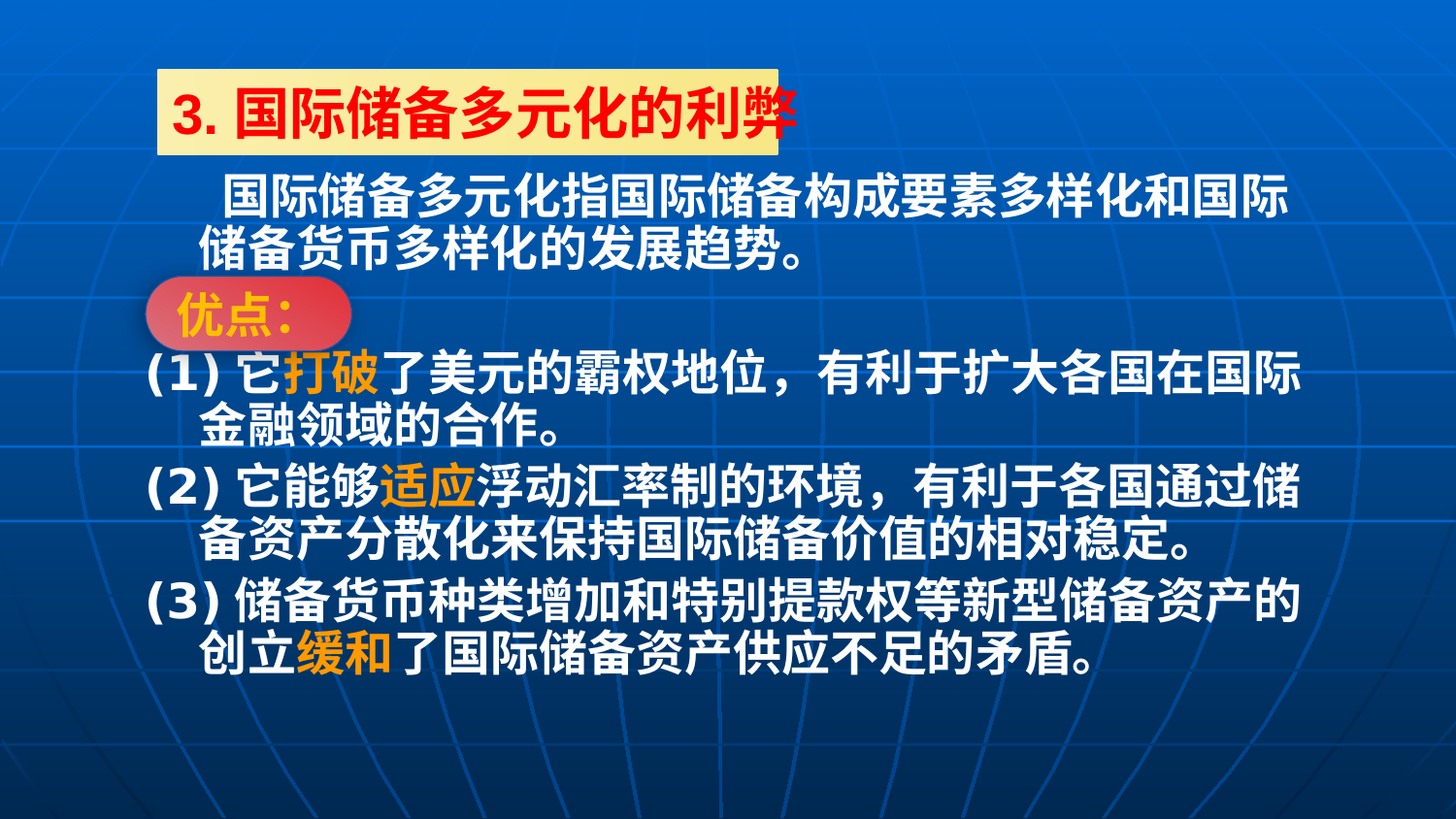

国际储备多元化指国际储备构成要素多样化和国际储备货币多样化的发展趋势。

(1)它打破了美元的霸权地位，有利于扩大各国在国际金融领域的合作。
(2)它能够适应浮动汇率制的环境，有利于各国通过储备资产分散化来保持国际储备价值的相对稳定。
(3)储备货币种类增加和特别提款权等新型储备资产的创立缓和了国际储备资产供应不足的矛盾。

3.国际储备多元化的利弊
优点：